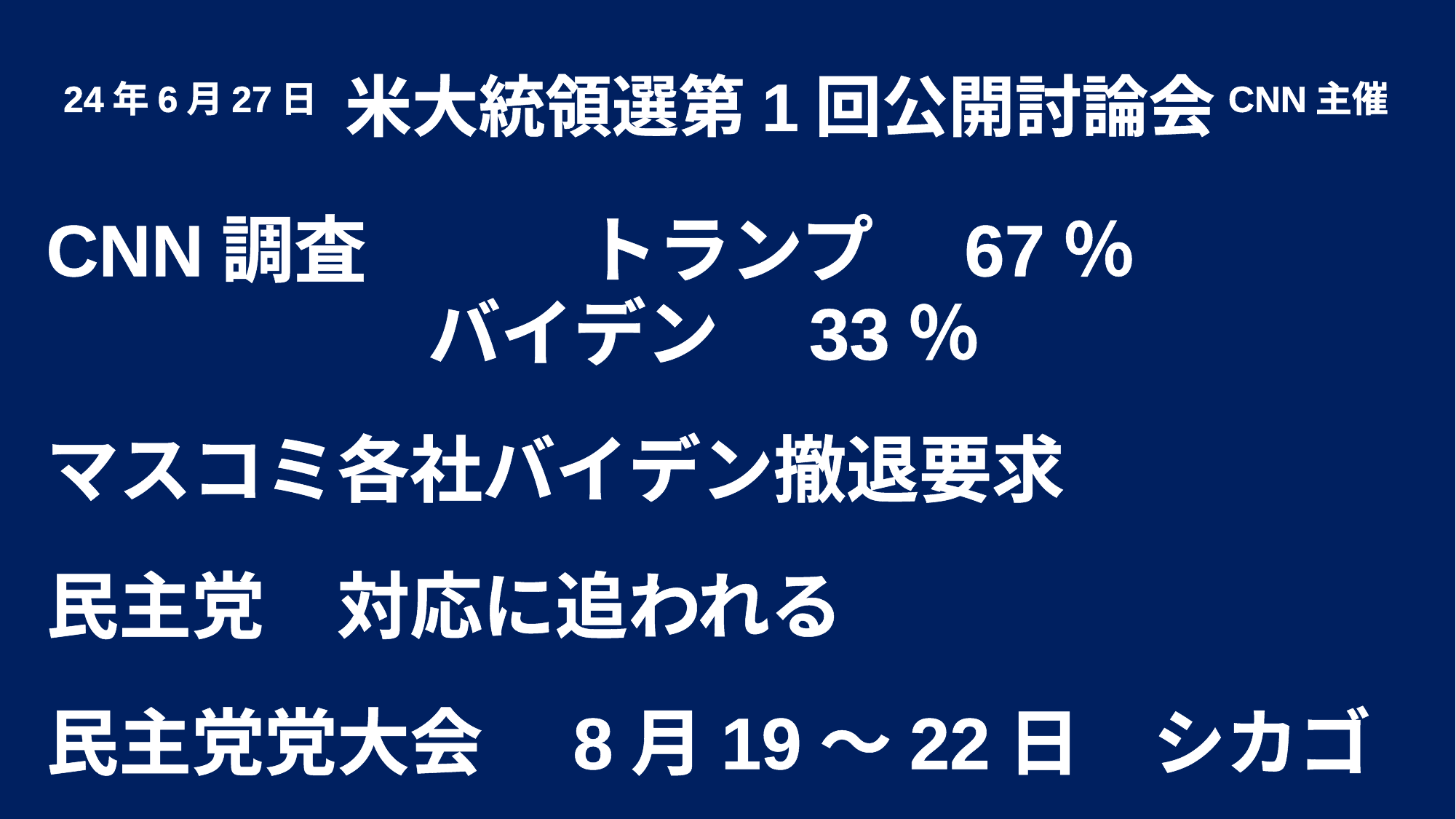

米大統領選第1回公開討論会
24年6月27日
CNN主催
CNN調査　　　トランプ　67％
                      バイデン　33％
マスコミ各社バイデン撤退要求
民主党　対応に追われる
民主党党大会　8月19～22日　シカゴ